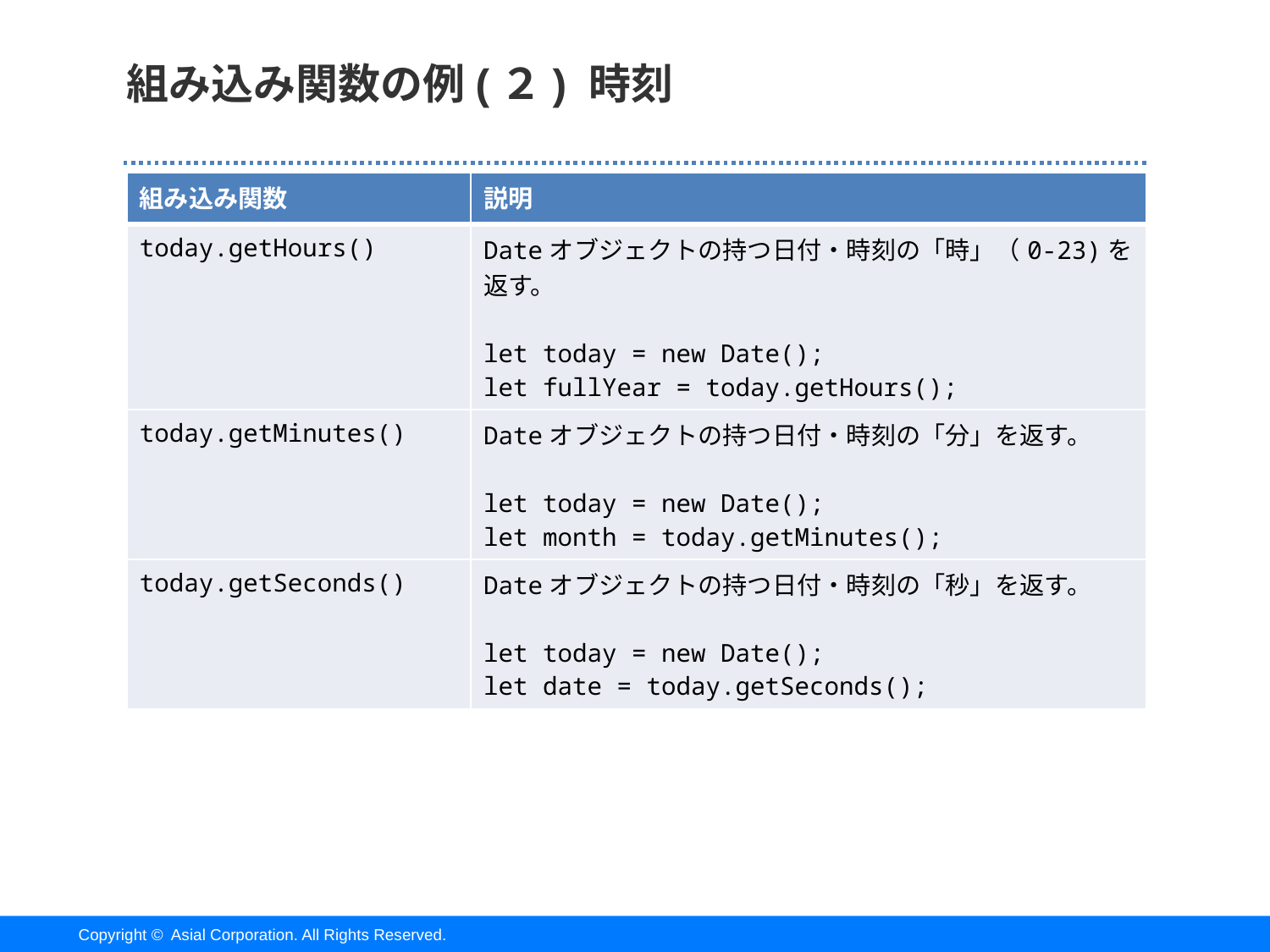

# 組み込み関数の例(２) 時刻
| 組み込み関数 | 説明 |
| --- | --- |
| today.getHours() | Dateオブジェクトの持つ日付・時刻の「時」（0-23)を返す。 let today = new Date(); let fullYear = today.getHours(); |
| today.getMinutes() | Dateオブジェクトの持つ日付・時刻の「分」を返す。 let today = new Date(); let month = today.getMinutes(); |
| today.getSeconds() | Dateオブジェクトの持つ日付・時刻の「秒」を返す。 let today = new Date(); let date = today.getSeconds(); |